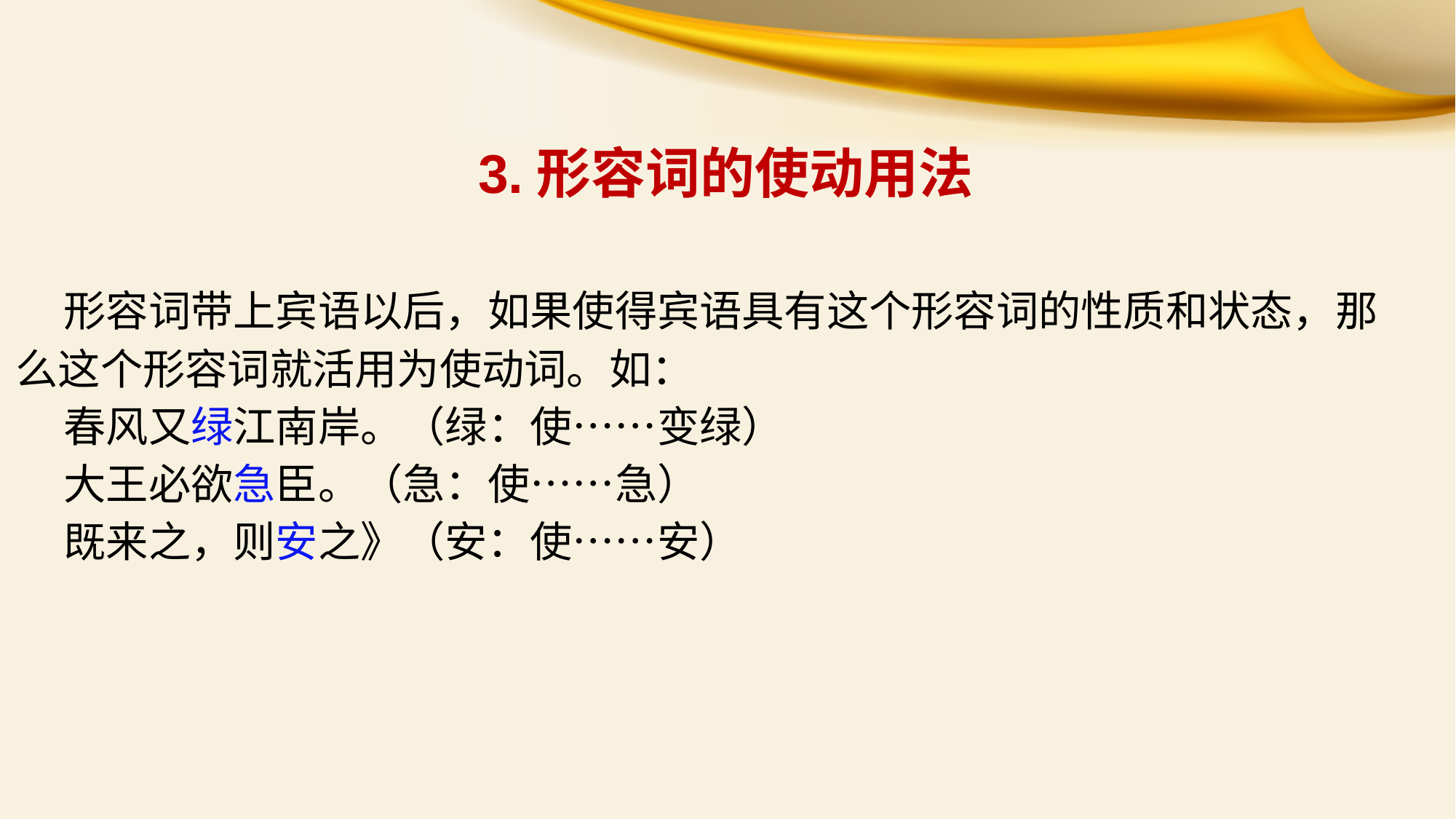

3.形容词的使动用法
    形容词带上宾语以后，如果使得宾语具有这个形容词的性质和状态，那么这个形容词就活用为使动词。如：
    春风又绿江南岸。（绿：使……变绿）
    大王必欲急臣。（急：使……急）
    既来之，则安之》（安：使……安）